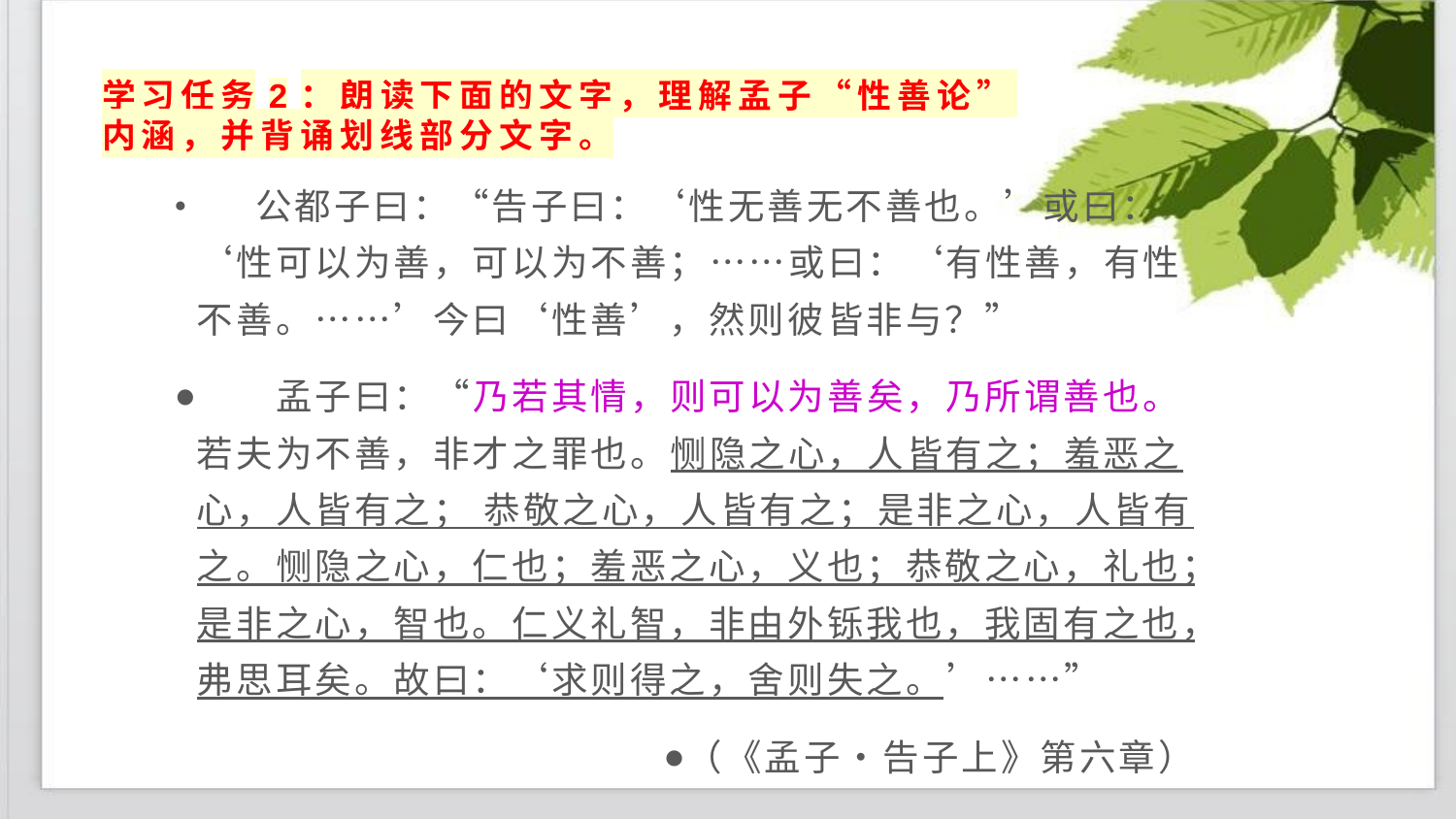

# 学习任务2：朗读下面的文字，理解孟子“性善论”内涵，并背诵划线部分文字。
       公都子曰：“告子曰：‘性无善无不善也。’或曰：‘性可以为善，可以为不善；……或曰：‘有性善，有性不善。……’今曰‘性善’，然则彼皆非与？”
　　孟子曰：“乃若其情，则可以为善矣，乃所谓善也。若夫为不善，非才之罪也。恻隐之心，人皆有之；羞恶之心，人皆有之； 恭敬之心，人皆有之；是非之心，人皆有之。恻隐之心，仁也；羞恶之心，义也；恭敬之心，礼也；是非之心，智也。仁义礼智，非由外铄我也，我固有之也，弗思耳矣。故曰：‘求则得之，舍则失之。’……”
（《孟子•告子上》第六章）